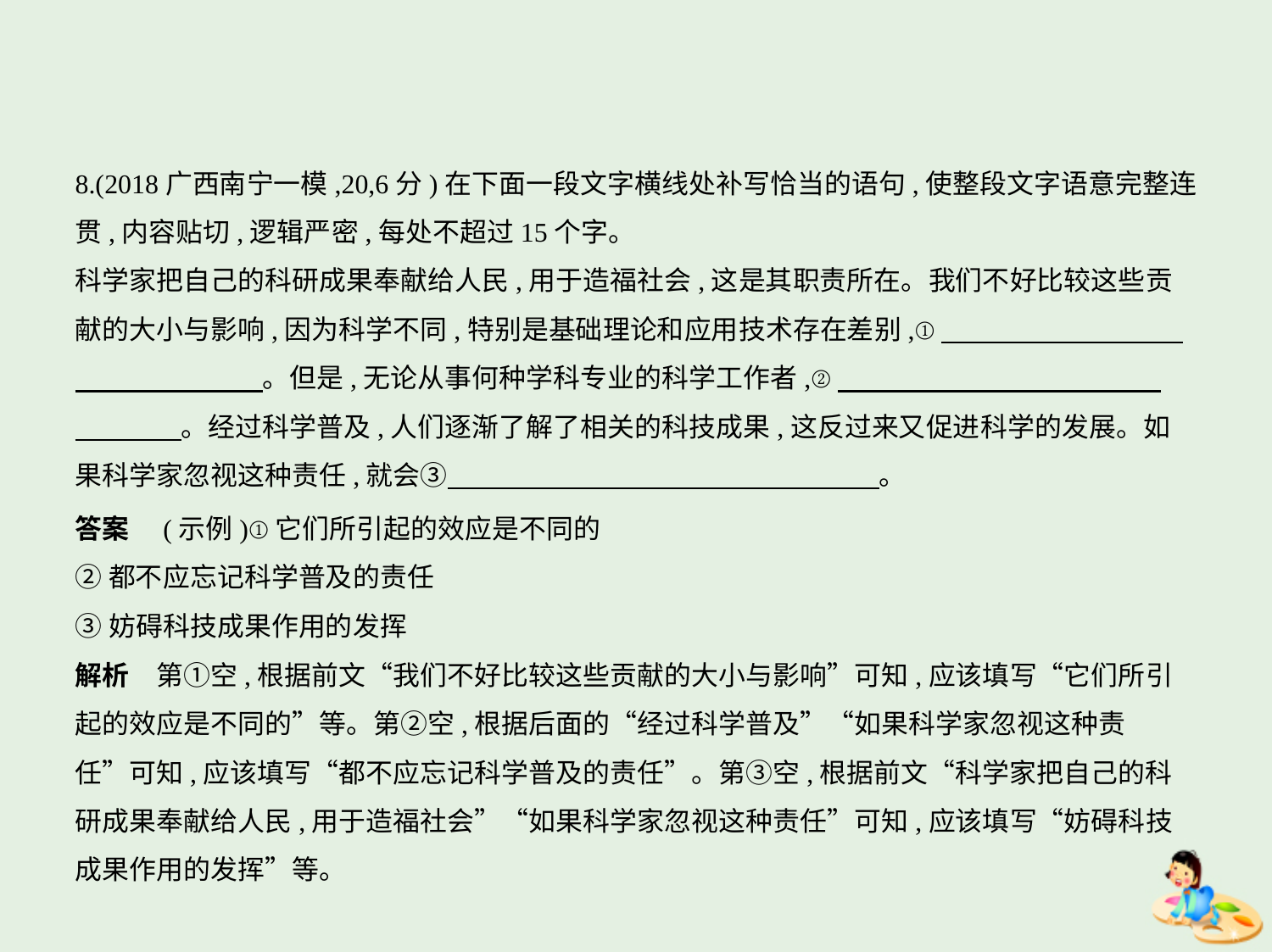

8.(2018广西南宁一模,20,6分)在下面一段文字横线处补写恰当的语句,使整段文字语意完整连
贯,内容贴切,逻辑严密,每处不超过15个字。
科学家把自己的科研成果奉献给人民,用于造福社会,这是其职责所在。我们不好比较这些贡
献的大小与影响,因为科学不同,特别是基础理论和应用技术存在差别,①　　　　　　　　    
　　　　　　    。但是,无论从事何种学科专业的科学工作者,②　　　　　　　　　　　    
　　　    。经过科学普及,人们逐渐了解了相关的科技成果,这反过来又促进科学的发展。如
果科学家忽视这种责任,就会③　　　　　　　　　　　　　　　    。
答案　(示例)①它们所引起的效应是不同的
②都不应忘记科学普及的责任
③妨碍科技成果作用的发挥
解析　第①空,根据前文“我们不好比较这些贡献的大小与影响”可知,应该填写“它们所引
起的效应是不同的”等。第②空,根据后面的“经过科学普及”“如果科学家忽视这种责
任”可知,应该填写“都不应忘记科学普及的责任”。第③空,根据前文“科学家把自己的科
研成果奉献给人民,用于造福社会”“如果科学家忽视这种责任”可知,应该填写“妨碍科技
成果作用的发挥”等。